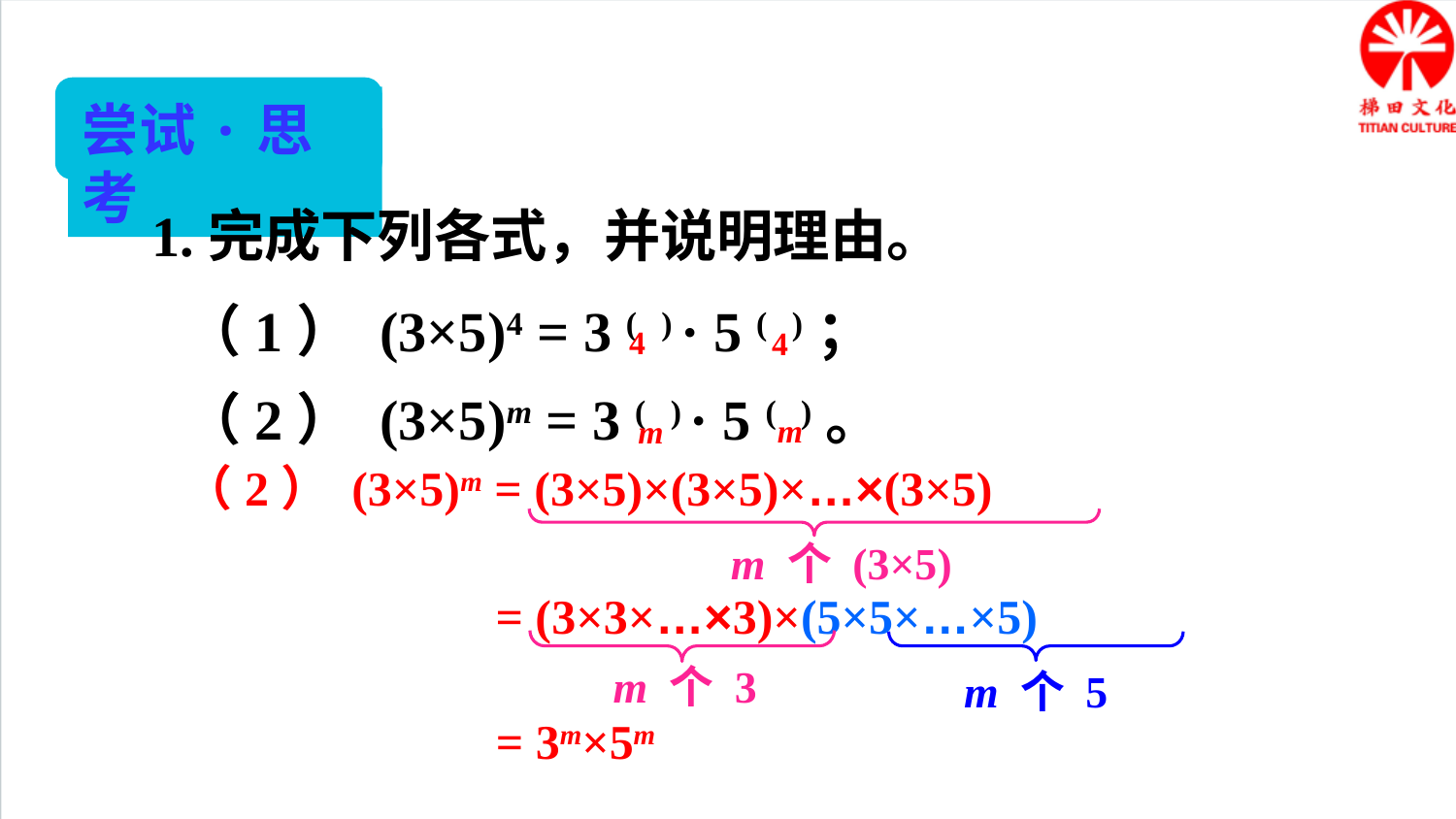

尝试·思考
1.完成下列各式，并说明理由。
（1） (3×5)4 = 3 (   ) · 5 (   )；
（2） (3×5)m = 3 (   ) · 5 (   )。
4
4
m
m
（2） (3×5)m = (3×5)×(3×5)×…×(3×5)

m 个 (3×5)
= (3×3×…×3)×(5×5×…×5)

m 个 3

m 个 5
= 3m×5m